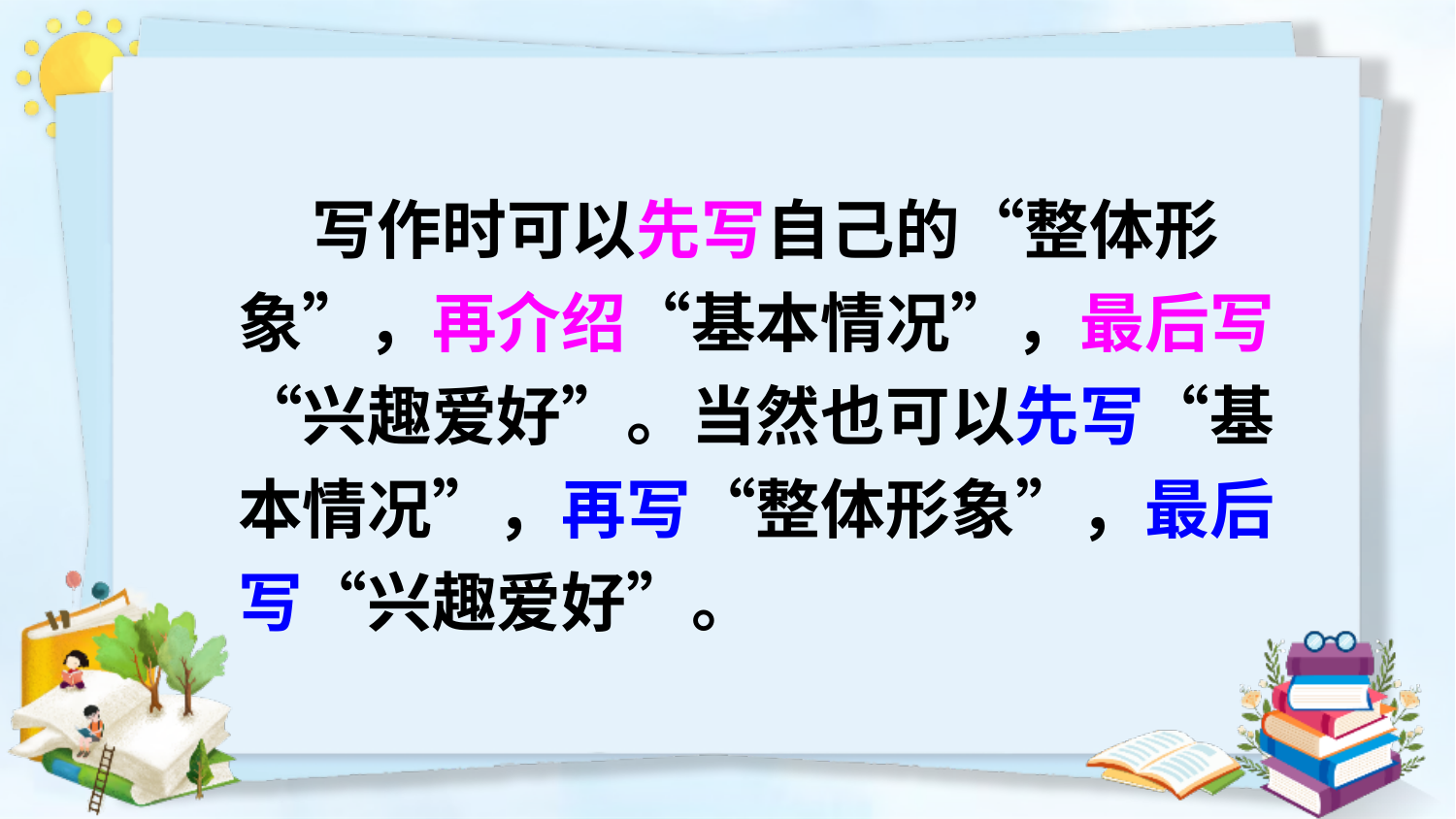

写作时可以先写自己的“整体形象”，再介绍“基本情况”，最后写“兴趣爱好”。当然也可以先写“基本情况”，再写“整体形象”，最后写“兴趣爱好”。